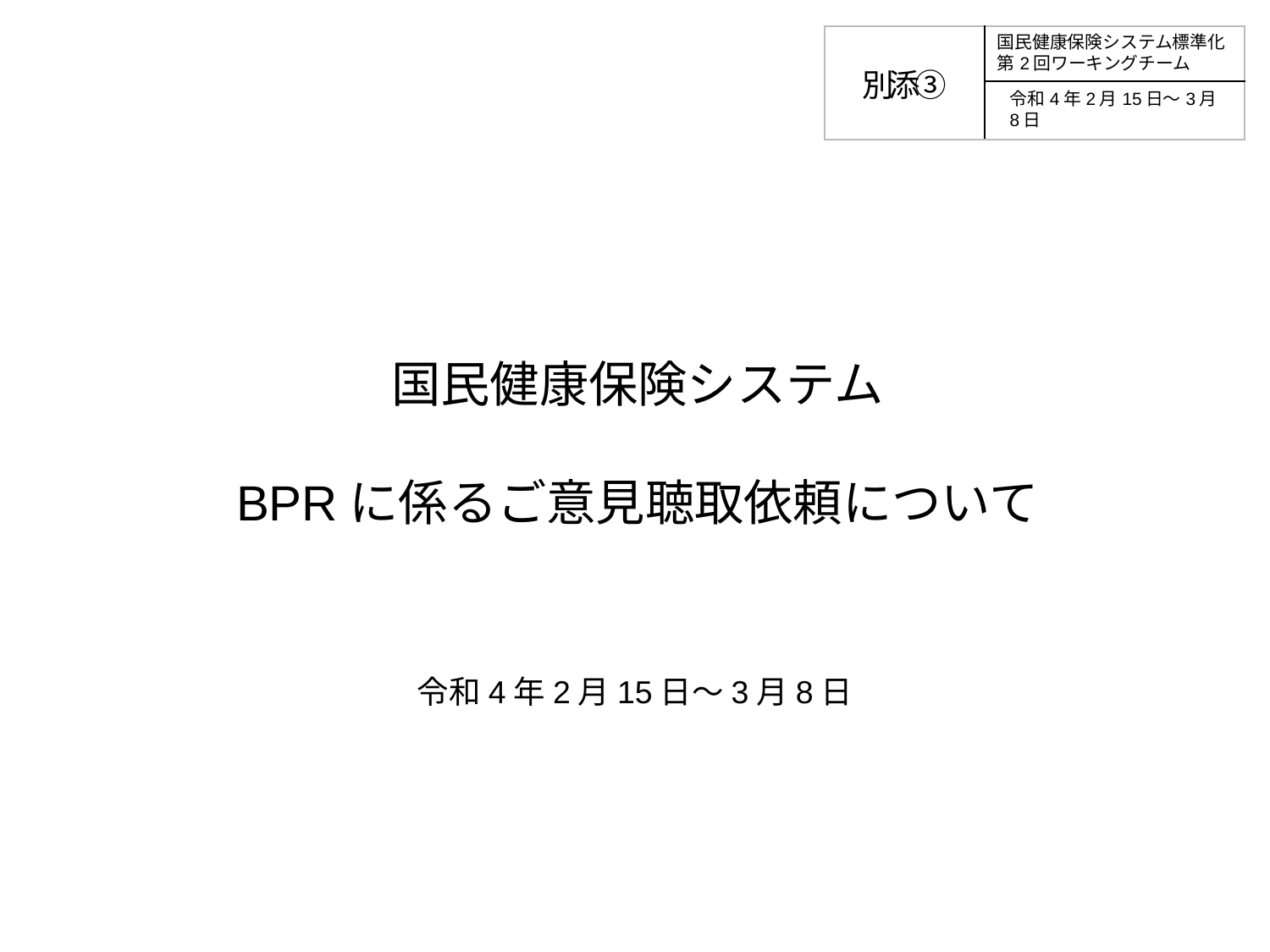

| 別添③ | 国民健康保険システム標準化 第2回ワーキングチーム |
| --- | --- |
|  | 令和4年2月15日～3月8日 |
国民健康保険システム

BPRに係るご意見聴取依頼について
令和4年2月15日～3月8日